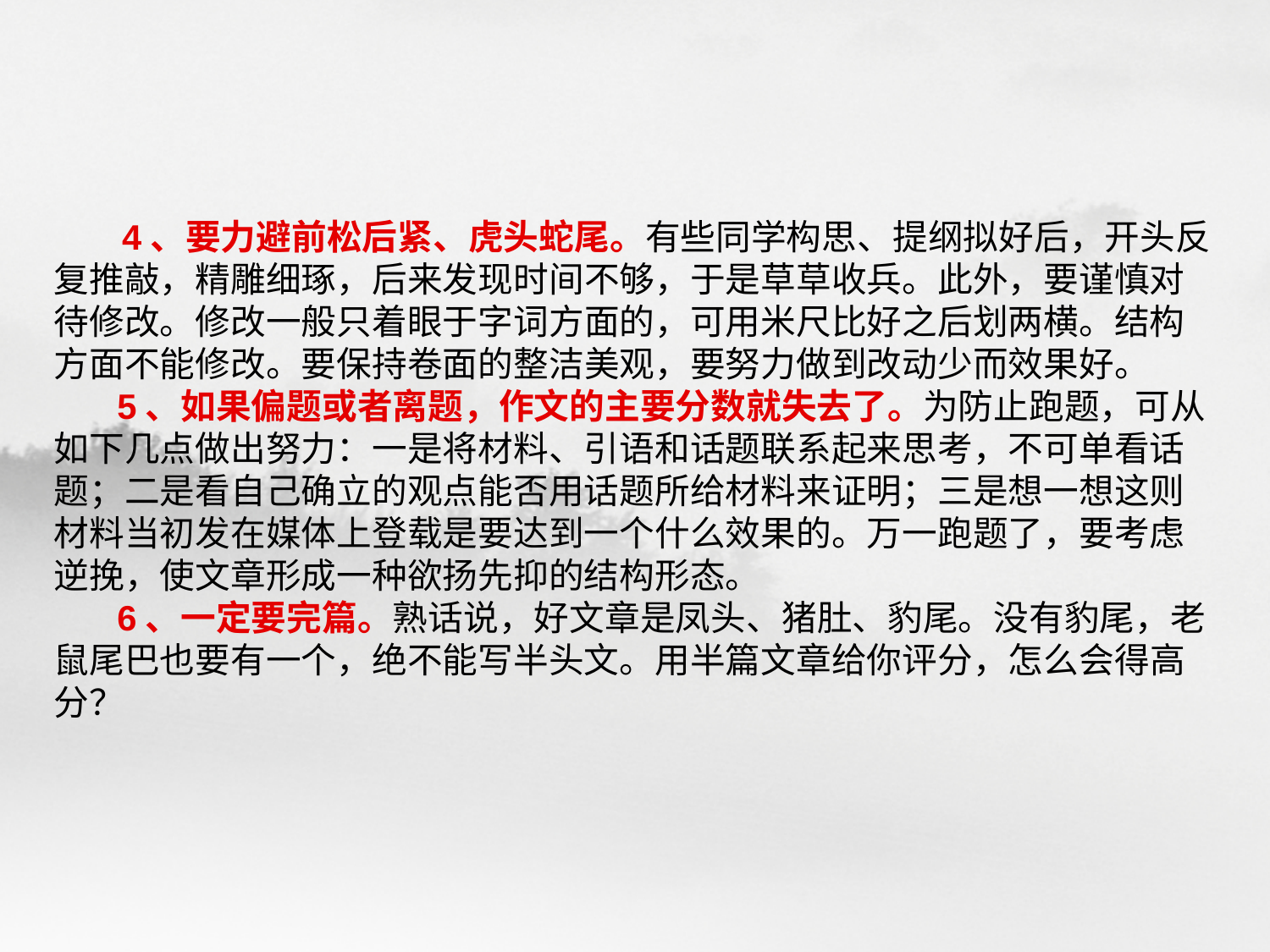

# 4、要力避前松后紧、虎头蛇尾。有些同学构思、提纲拟好后，开头反复推敲，精雕细琢，后来发现时间不够，于是草草收兵。此外，要谨慎对待修改。修改一般只着眼于字词方面的，可用米尺比好之后划两横。结构方面不能修改。要保持卷面的整洁美观，要努力做到改动少而效果好。 5、如果偏题或者离题，作文的主要分数就失去了。为防止跑题，可从如下几点做出努力：一是将材料、引语和话题联系起来思考，不可单看话题；二是看自己确立的观点能否用话题所给材料来证明；三是想一想这则材料当初发在媒体上登载是要达到一个什么效果的。万一跑题了，要考虑逆挽，使文章形成一种欲扬先抑的结构形态。 6、一定要完篇。熟话说，好文章是凤头、猪肚、豹尾。没有豹尾，老鼠尾巴也要有一个，绝不能写半头文。用半篇文章给你评分，怎么会得高分？